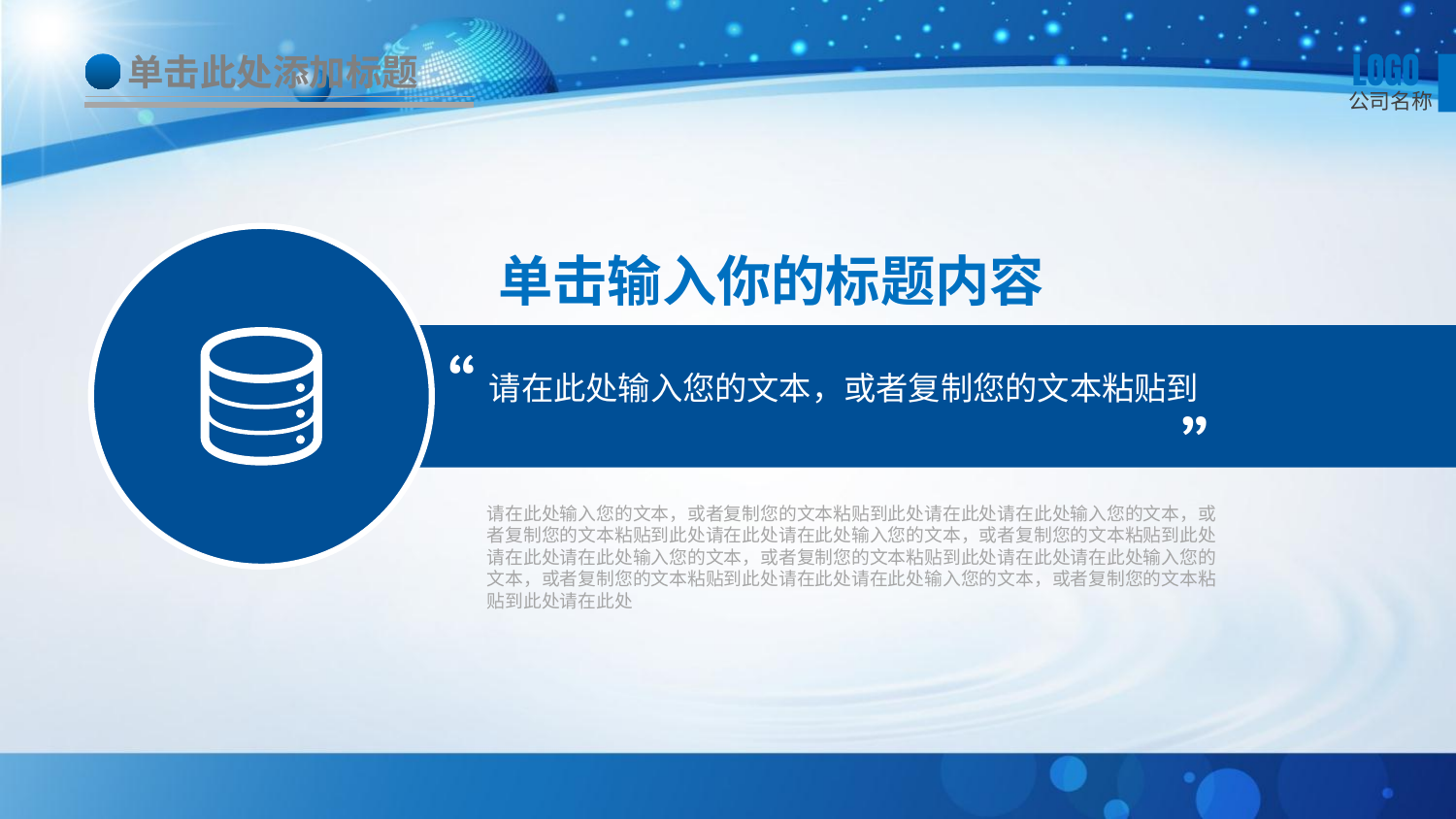

单击此处添加标题
LOGO

公司名称

单击输入你的标题内容

“
请在此处输入您的文本，或者复制您的文本粘贴到
”
请在此处输入您的文本，或者复制您的文本粘贴到此处请在此处请在此处输入您的文本，或者复制您的文本粘贴到此处请在此处请在此处输入您的文本，或者复制您的文本粘贴到此处请在此处请在此处输入您的文本，或者复制您的文本粘贴到此处请在此处请在此处输入您的文本，或者复制您的文本粘贴到此处请在此处请在此处输入您的文本，或者复制您的文本粘贴到此处请在此处